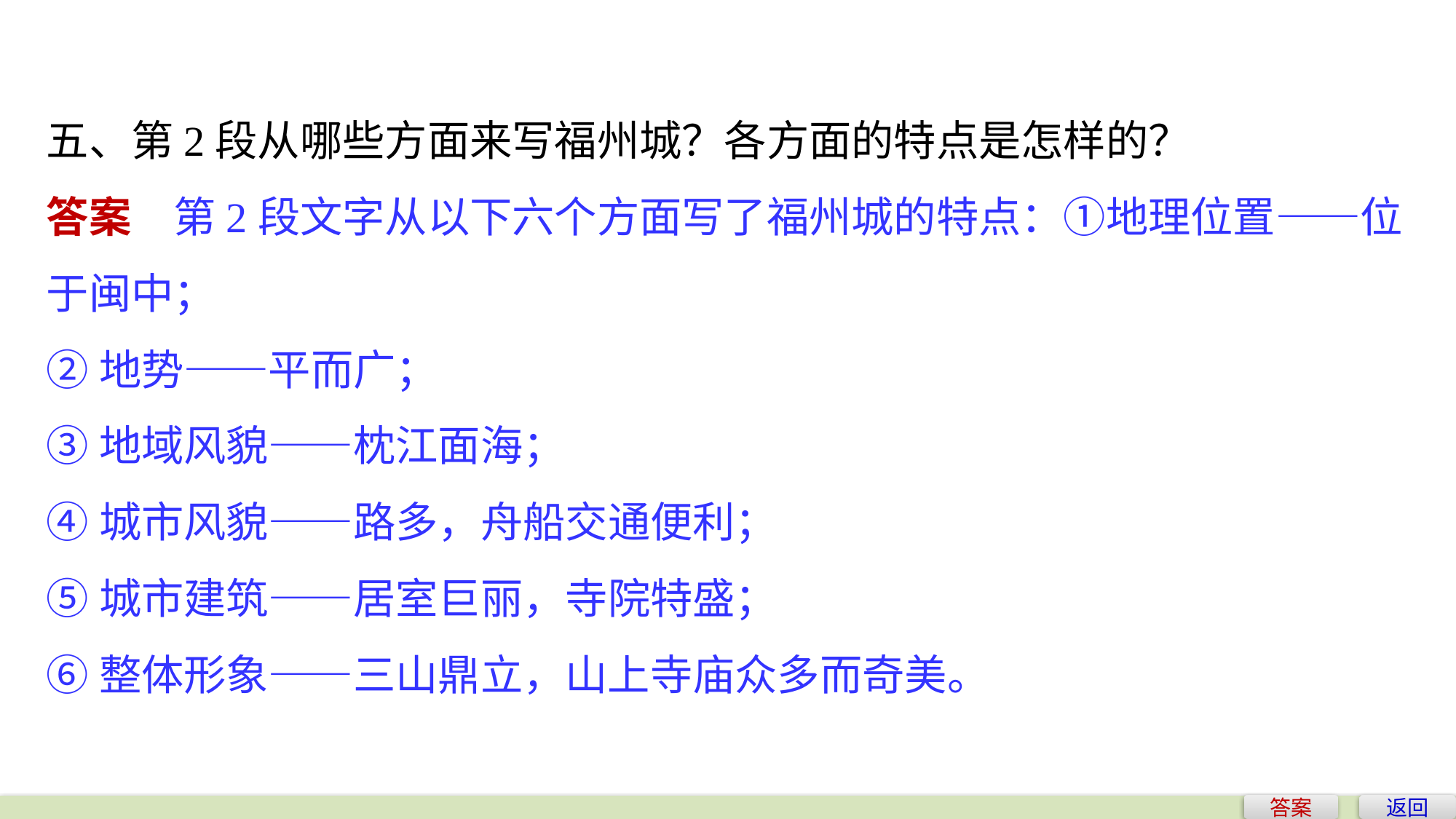

五、第2段从哪些方面来写福州城？各方面的特点是怎样的？
答案　第2段文字从以下六个方面写了福州城的特点：①地理位置——位于闽中；
②地势——平而广；
③地域风貌——枕江面海；
④城市风貌——路多，舟船交通便利；
⑤城市建筑——居室巨丽，寺院特盛；
⑥整体形象——三山鼎立，山上寺庙众多而奇美。
答案
返回